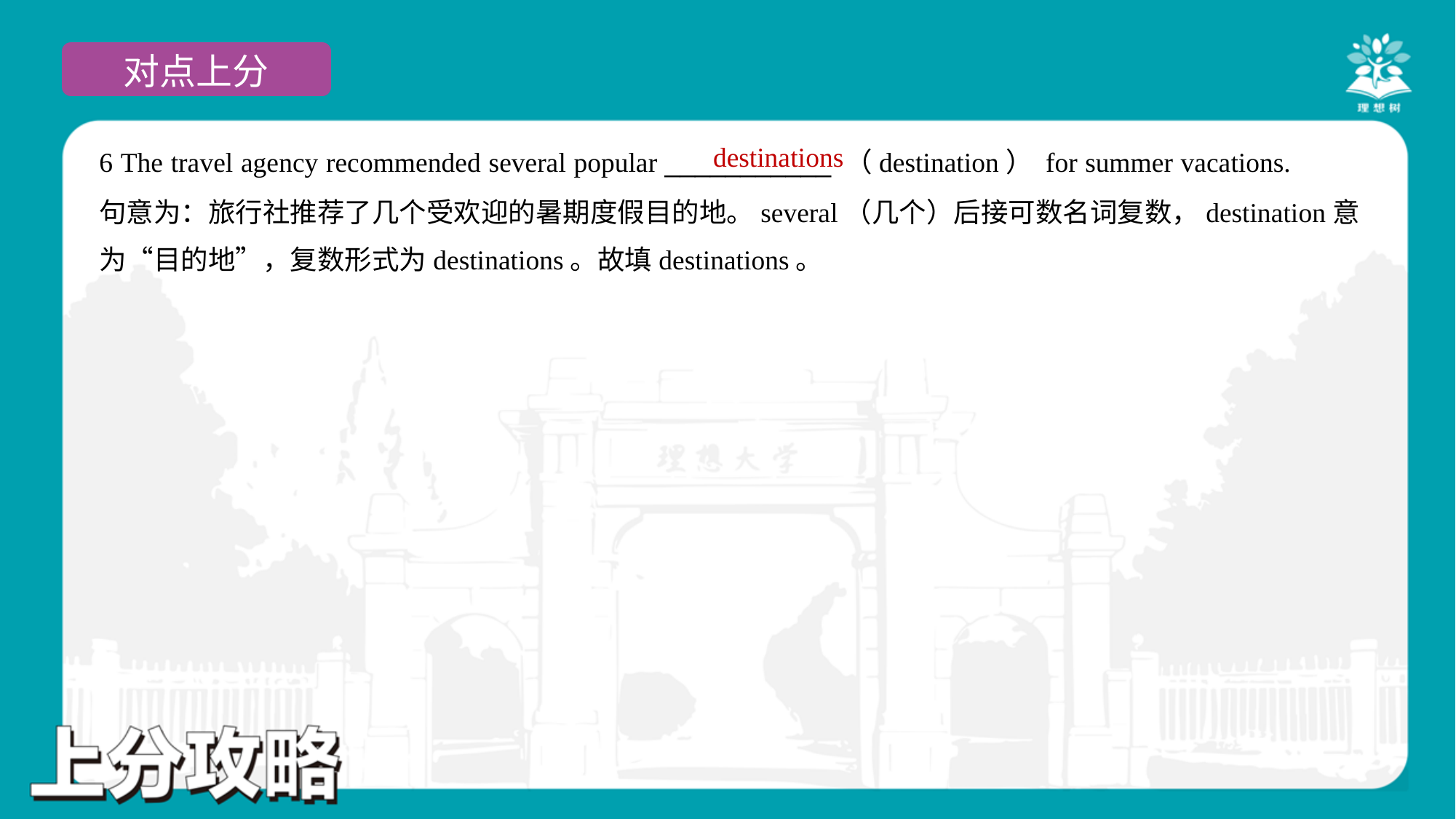

destinations
6 The travel agency recommended several popular ___________ （destination） for summer vacations.
句意为：旅行社推荐了几个受欢迎的暑期度假目的地。several（几个）后接可数名词复数，destination意
为“目的地”，复数形式为destinations。故填destinations。